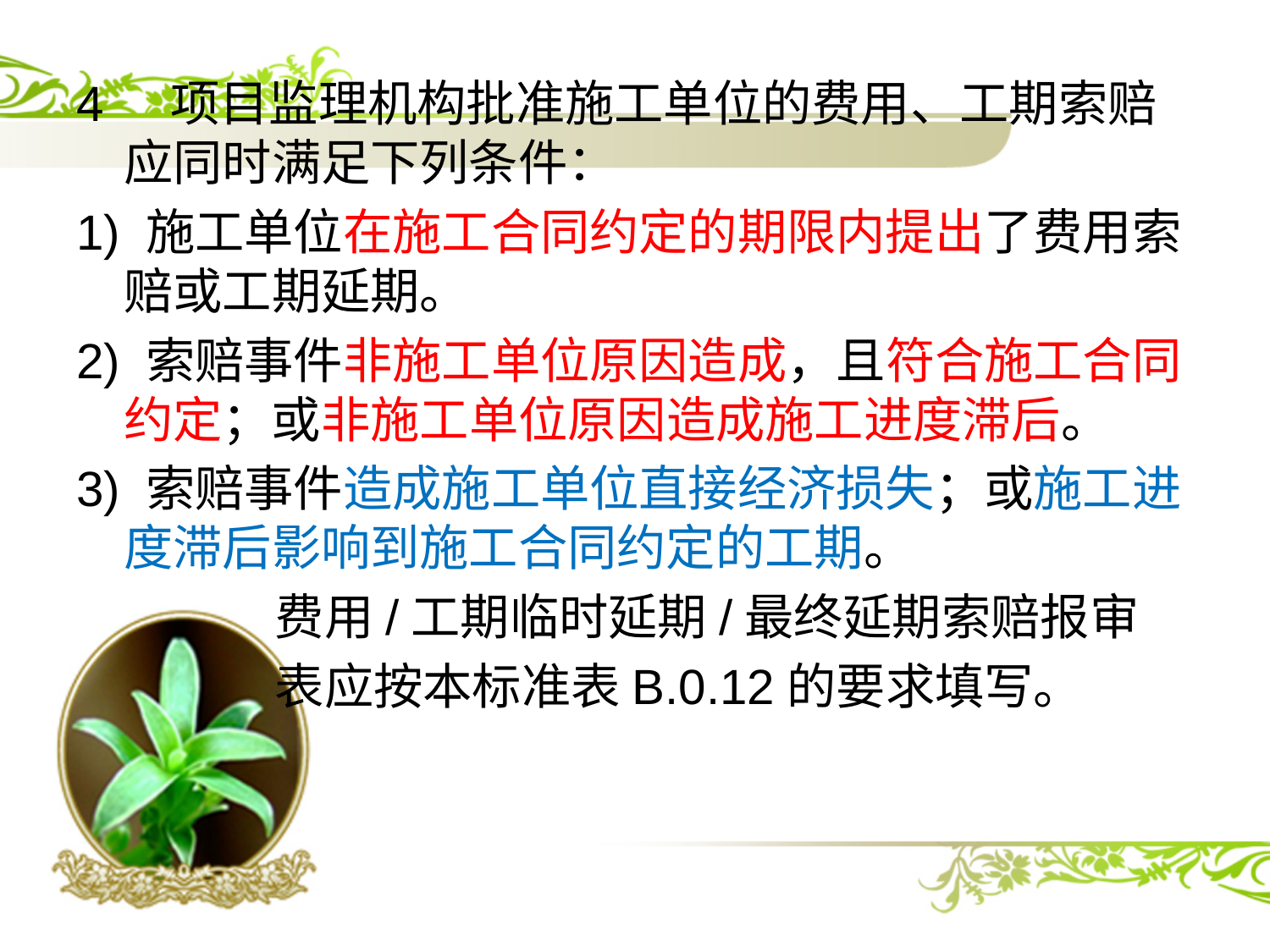

4    项目监理机构批准施工单位的费用、工期索赔应同时满足下列条件：
1) 施工单位在施工合同约定的期限内提出了费用索赔或工期延期。
2) 索赔事件非施工单位原因造成，且符合施工合同约定；或非施工单位原因造成施工进度滞后。
3) 索赔事件造成施工单位直接经济损失；或施工进度滞后影响到施工合同约定的工期。
                 费用/工期临时延期/最终延期索赔报审
                 表应按本标准表B.0.12的要求填写。